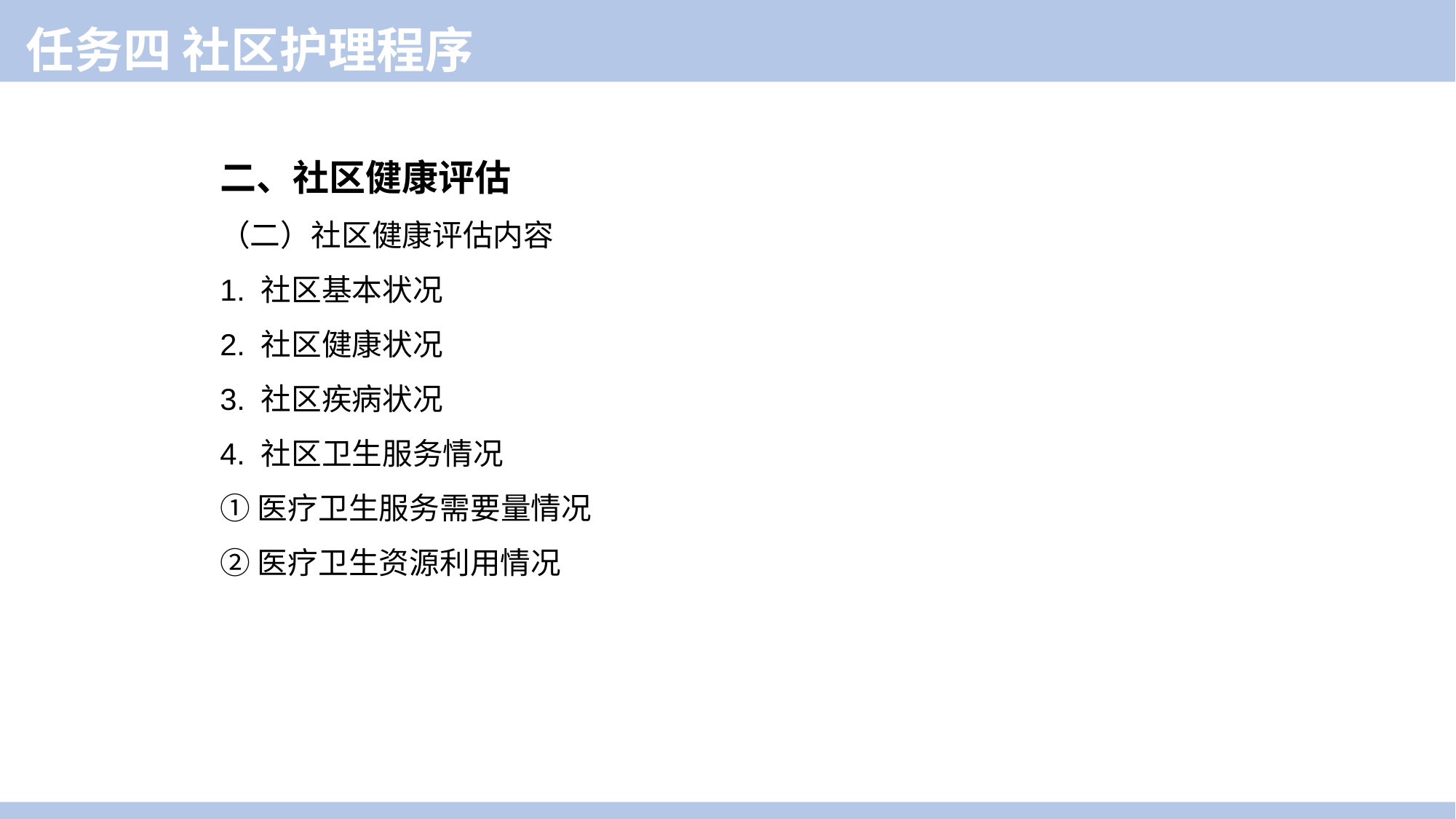

任务四 社区护理程序
二、社区健康评估
（二）社区健康评估内容
1. 社区基本状况
2. 社区健康状况
3. 社区疾病状况
4. 社区卫生服务情况
①医疗卫生服务需要量情况
②医疗卫生资源利用情况